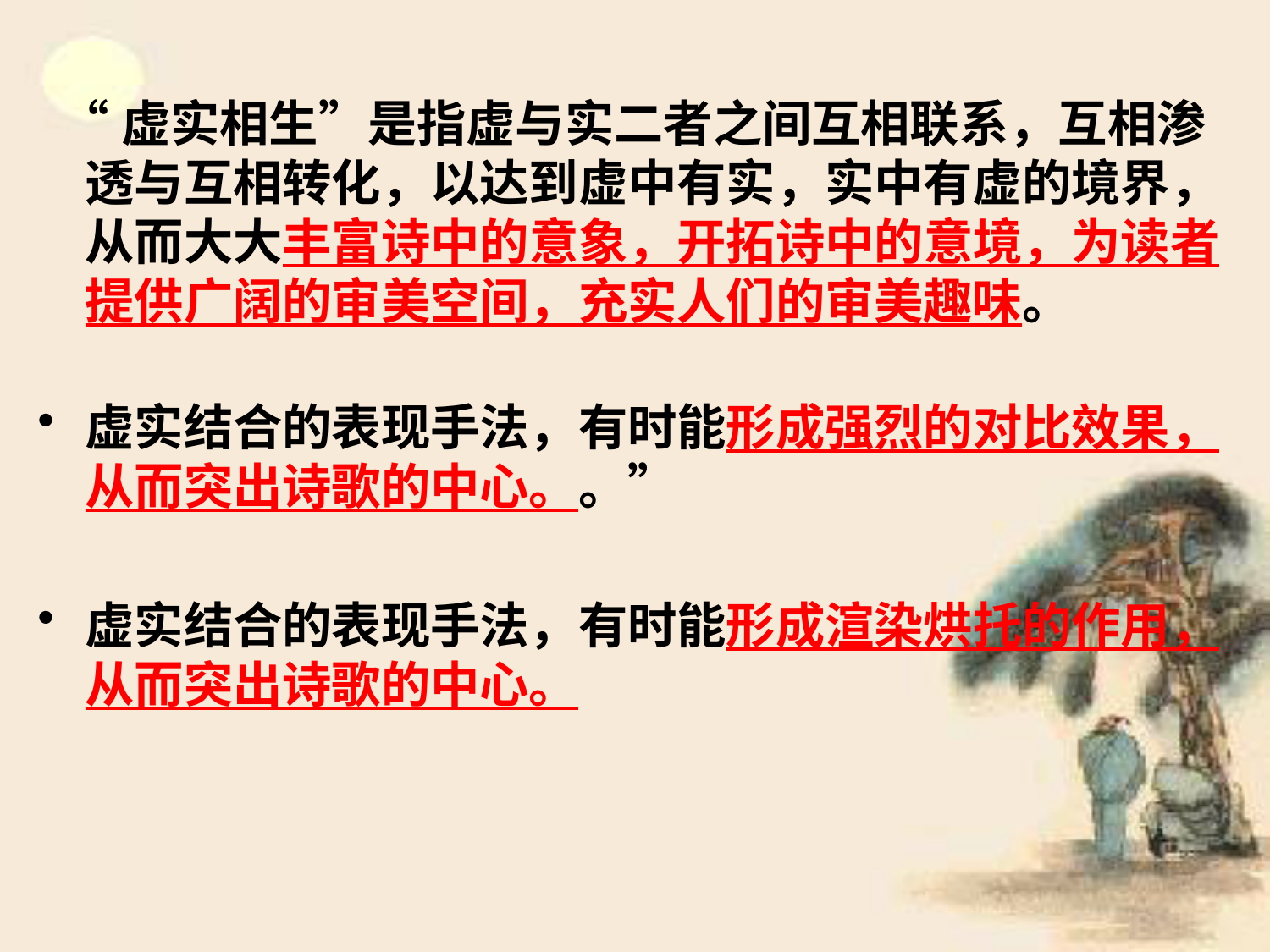

“虚实相生”是指虚与实二者之间互相联系，互相渗透与互相转化，以达到虚中有实，实中有虚的境界，从而大大丰富诗中的意象，开拓诗中的意境，为读者提供广阔的审美空间，充实人们的审美趣味。

虚实结合的表现手法，有时能形成强烈的对比效果，从而突出诗歌的中心。。”

虚实结合的表现手法，有时能形成渲染烘托的作用，从而突出诗歌的中心。